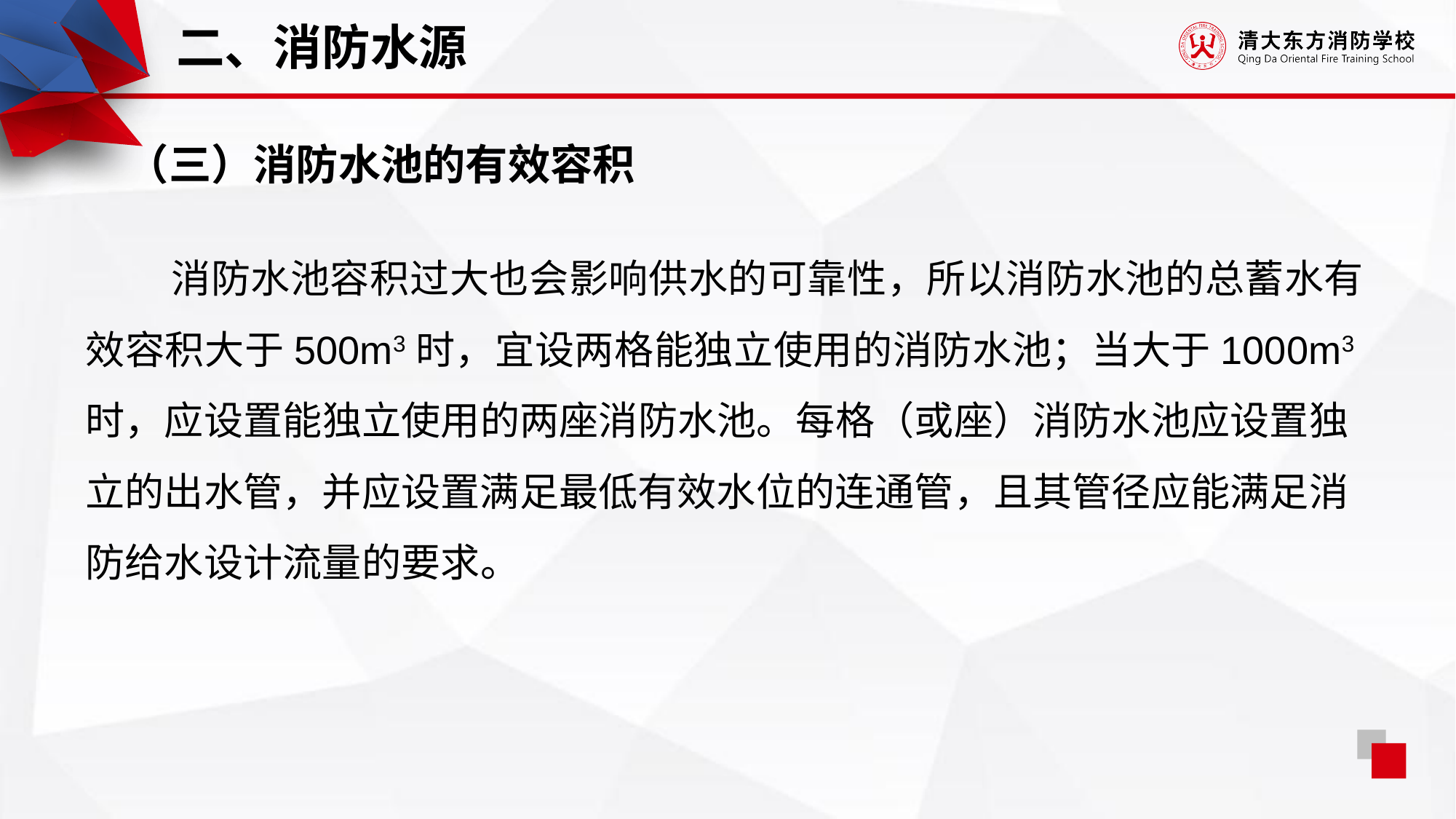

二、消防水源

（三）消防水池的有效容积
消防水池容积过大也会影响供水的可靠性，所以消防水池的总蓄水有效容积大于500m3时，宜设两格能独立使用的消防水池；当大于1000m3时，应设置能独立使用的两座消防水池。每格（或座）消防水池应设置独立的出水管，并应设置满足最低有效水位的连通管，且其管径应能满足消防给水设计流量的要求。